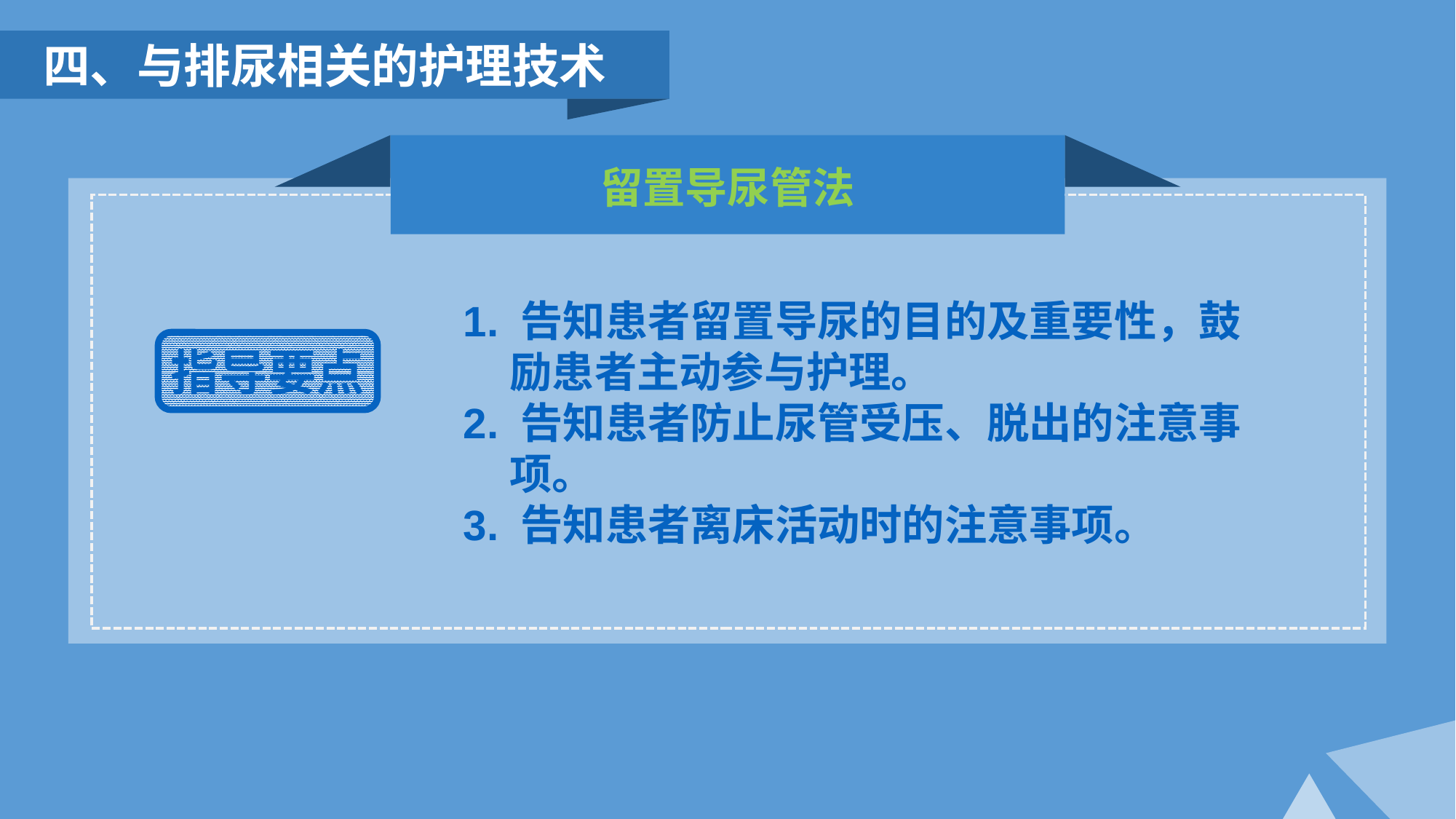

四、与排尿相关的护理技术

留置导尿管法

 1. 告知患者留置导尿的目的及重要性，鼓
     励患者主动参与护理。
 2. 告知患者防止尿管受压、脱出的注意事
     项。
 3. 告知患者离床活动时的注意事项。
指导要点